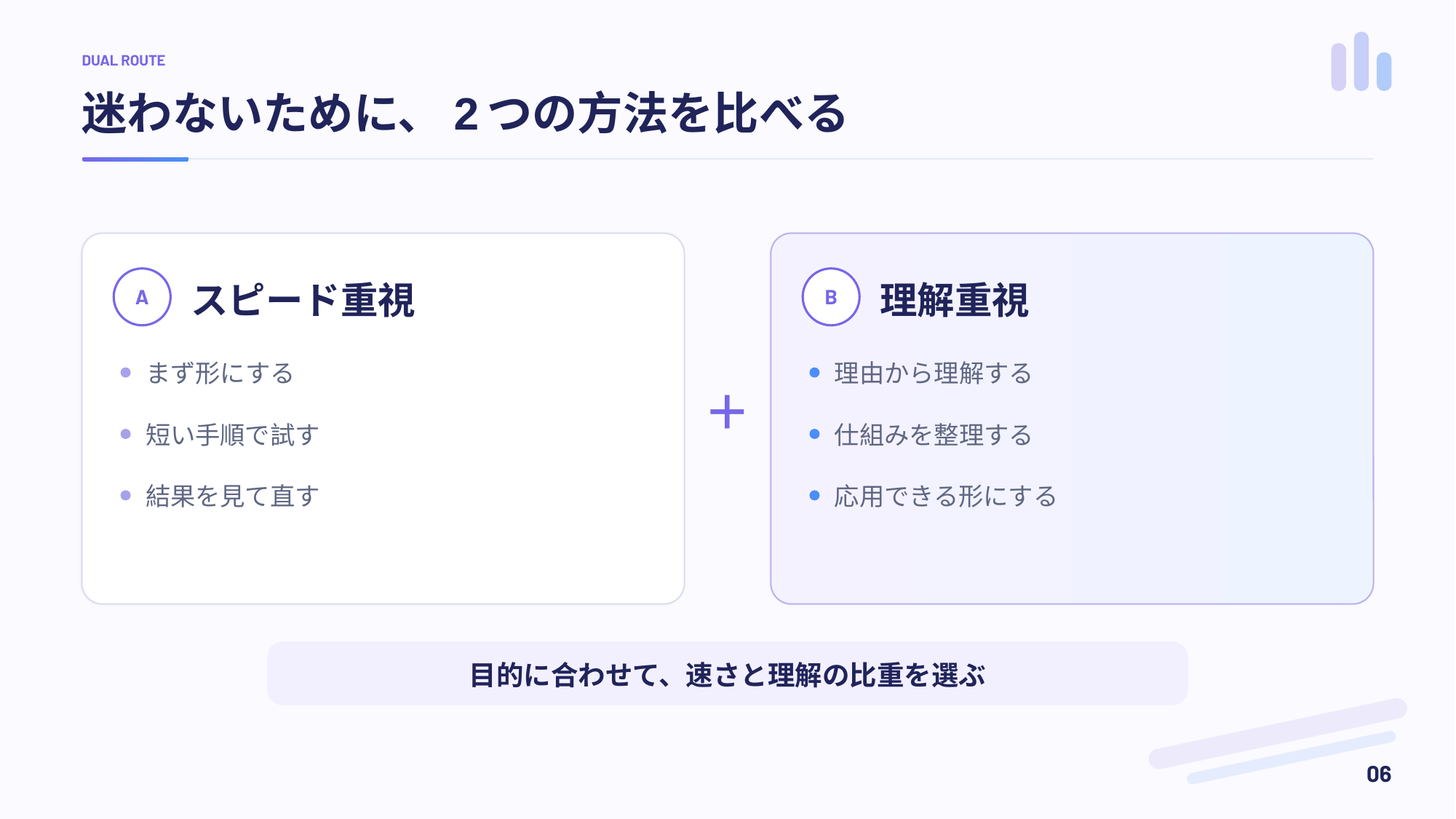

DUAL ROUTE

迷わないために、2つの方法を比べる

A
スピード重視
B
理解重視
まず形にする
理由から理解する

＋
短い手順で試す
仕組みを整理する

結果を見て直す
応用できる形にする

目的に合わせて、速さと理解の比重を選ぶ

06